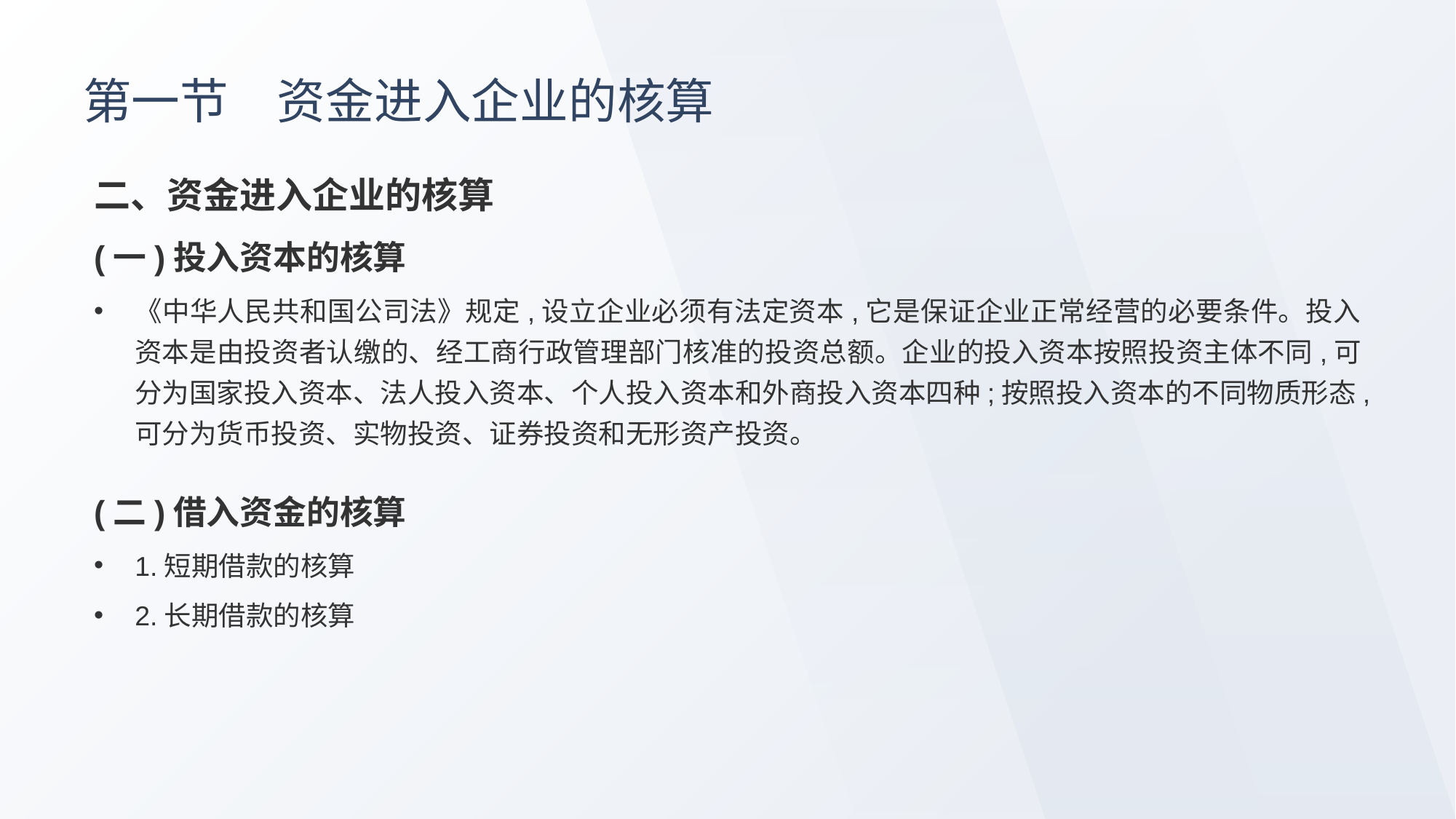

# 第一节　资金进入企业的核算
二、资金进入企业的核算
(一)投入资本的核算
《中华人民共和国公司法》规定,设立企业必须有法定资本,它是保证企业正常经营的必要条件。投入资本是由投资者认缴的、经工商行政管理部门核准的投资总额。企业的投入资本按照投资主体不同,可分为国家投入资本、法人投入资本、个人投入资本和外商投入资本四种;按照投入资本的不同物质形态,可分为货币投资、实物投资、证券投资和无形资产投资。
(二)借入资金的核算
1.短期借款的核算
2.长期借款的核算